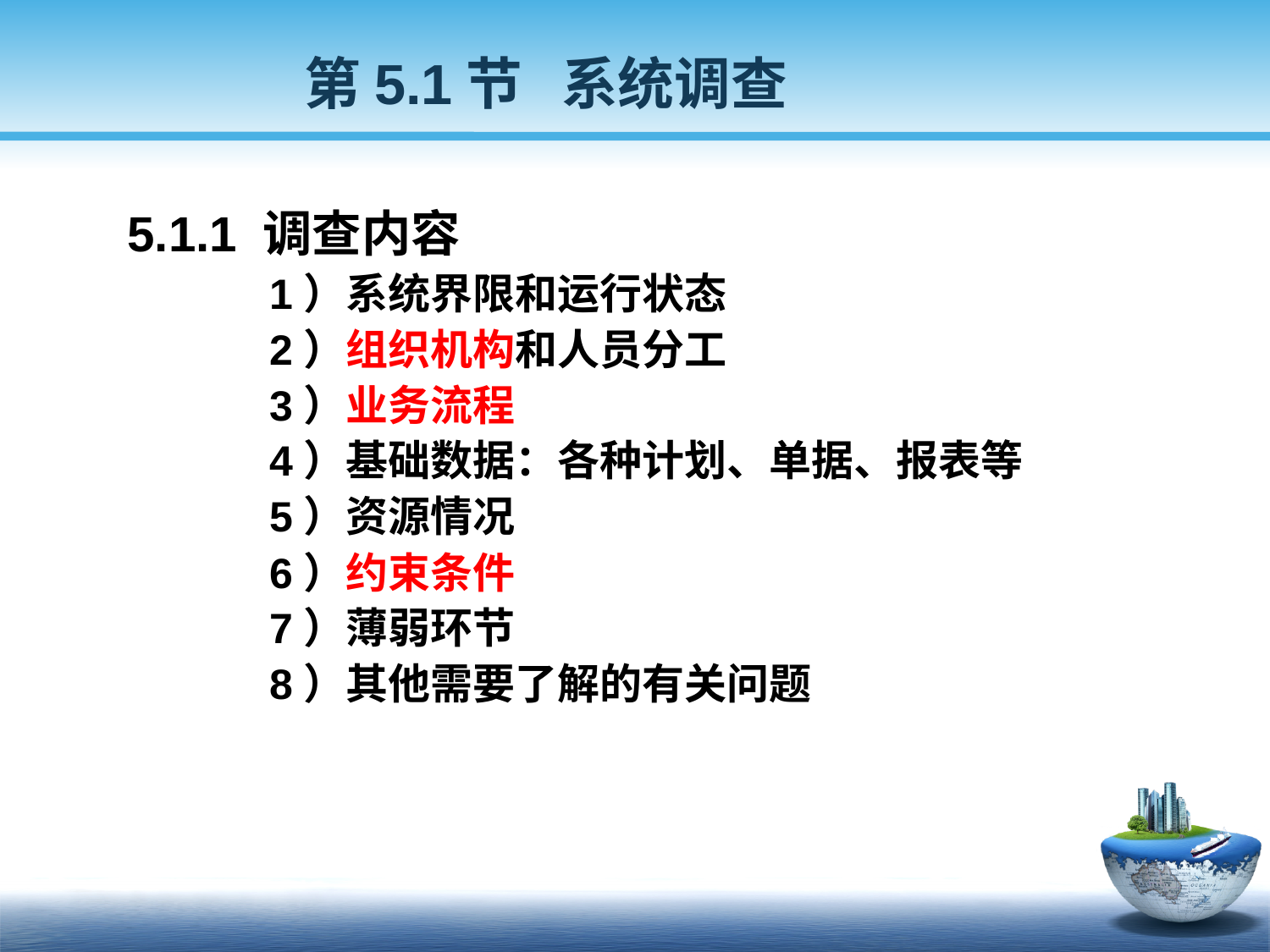

第5.1节   系统调查
5.1.1 调查内容
            1）系统界限和运行状态
            2）组织机构和人员分工
            3）业务流程
            4）基础数据：各种计划、单据、报表等
            5）资源情况
            6）约束条件
            7）薄弱环节
            8）其他需要了解的有关问题